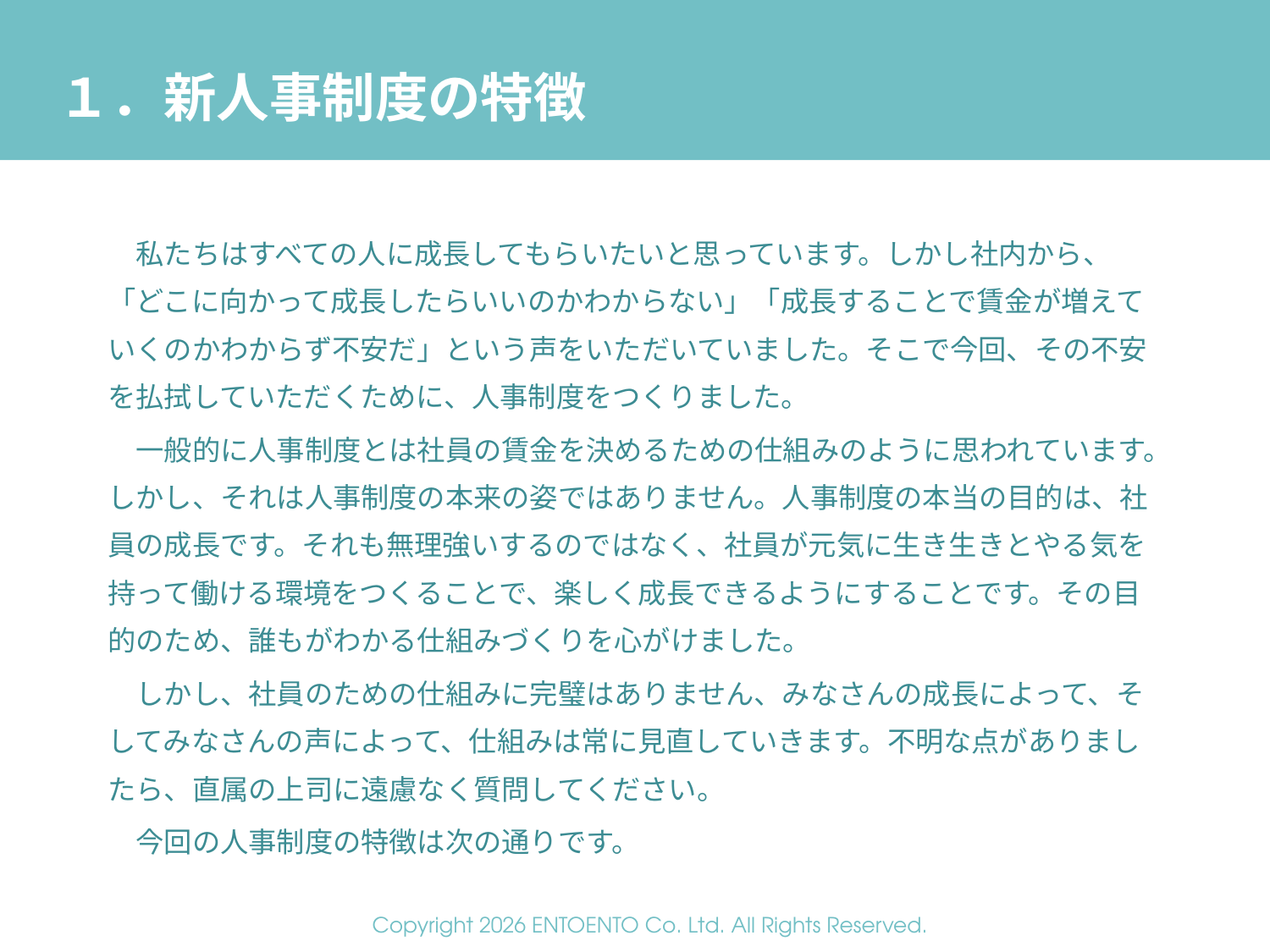

# １．新人事制度の特徴
　私たちはすべての人に成長してもらいたいと思っています。しかし社内から、「どこに向かって成長したらいいのかわからない」「成長することで賃金が増えていくのかわからず不安だ」という声をいただいていました。そこで今回、その不安を払拭していただくために、人事制度をつくりました。
　一般的に人事制度とは社員の賃金を決めるための仕組みのように思われています。しかし、それは人事制度の本来の姿ではありません。人事制度の本当の目的は、社員の成長です。それも無理強いするのではなく、社員が元気に生き生きとやる気を持って働ける環境をつくることで、楽しく成長できるようにすることです。その目的のため、誰もがわかる仕組みづくりを心がけました。
　しかし、社員のための仕組みに完璧はありません、みなさんの成長によって、そしてみなさんの声によって、仕組みは常に見直していきます。不明な点がありましたら、直属の上司に遠慮なく質問してください。
　今回の人事制度の特徴は次の通りです。
Copyright 2026 ENTOENTO Co. Ltd. All Rights Reserved.